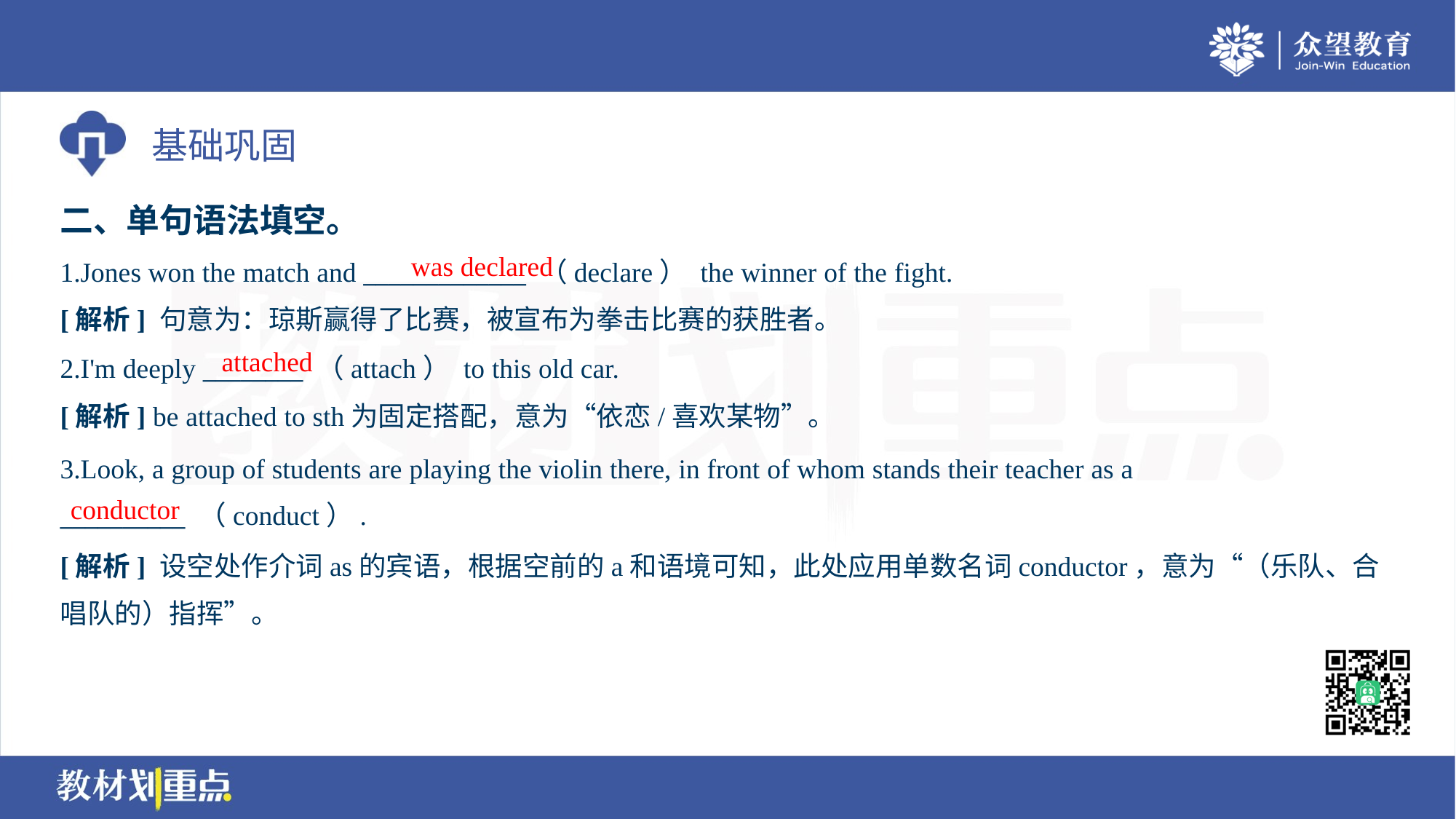

二、单句语法填空。
was declared
1.Jones won the match and _____________ （declare） the winner of the fight.
[解析] 句意为：琼斯赢得了比赛，被宣布为拳击比赛的获胜者。
attached
2.I'm deeply ________ （attach） to this old car.
[解析] be attached to sth为固定搭配，意为“依恋/喜欢某物”。
3.Look, a group of students are playing the violin there, in front of whom stands their teacher as a
__________ （conduct）.
conductor
[解析] 设空处作介词as的宾语，根据空前的a和语境可知，此处应用单数名词conductor，意为“（乐队、合
唱队的）指挥”。